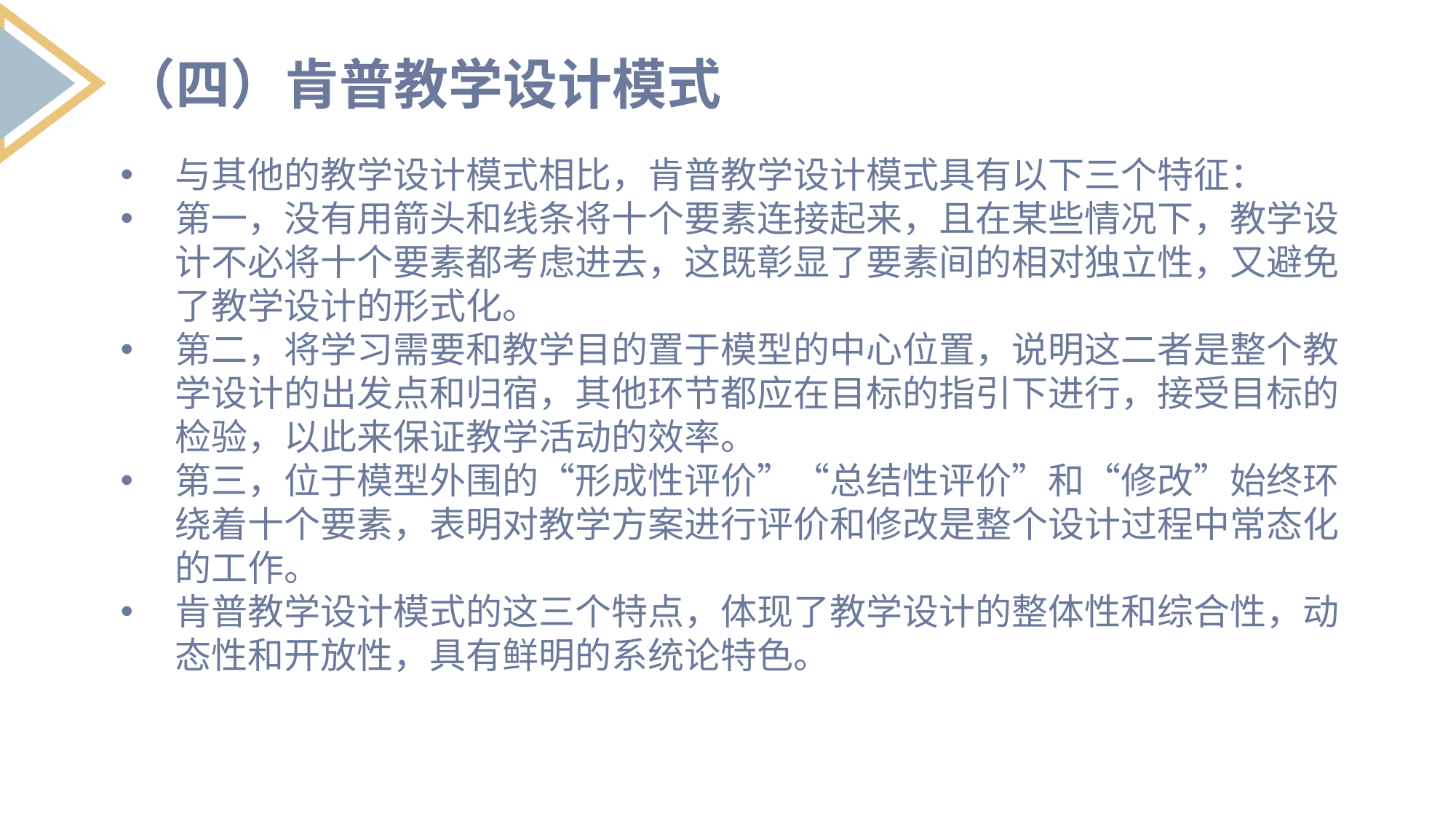

（四）肯普教学设计模式

与其他的教学设计模式相比，肯普教学设计模式具有以下三个特征：
第一，没有用箭头和线条将十个要素连接起来，且在某些情况下，教学设计不必将十个要素都考虑进去，这既彰显了要素间的相对独立性，又避免了教学设计的形式化。
第二，将学习需要和教学目的置于模型的中心位置，说明这二者是整个教学设计的出发点和归宿，其他环节都应在目标的指引下进行，接受目标的检验，以此来保证教学活动的效率。
第三，位于模型外围的“形成性评价”“总结性评价”和“修改”始终环绕着十个要素，表明对教学方案进行评价和修改是整个设计过程中常态化的工作。
肯普教学设计模式的这三个特点，体现了教学设计的整体性和综合性，动态性和开放性，具有鲜明的系统论特色。